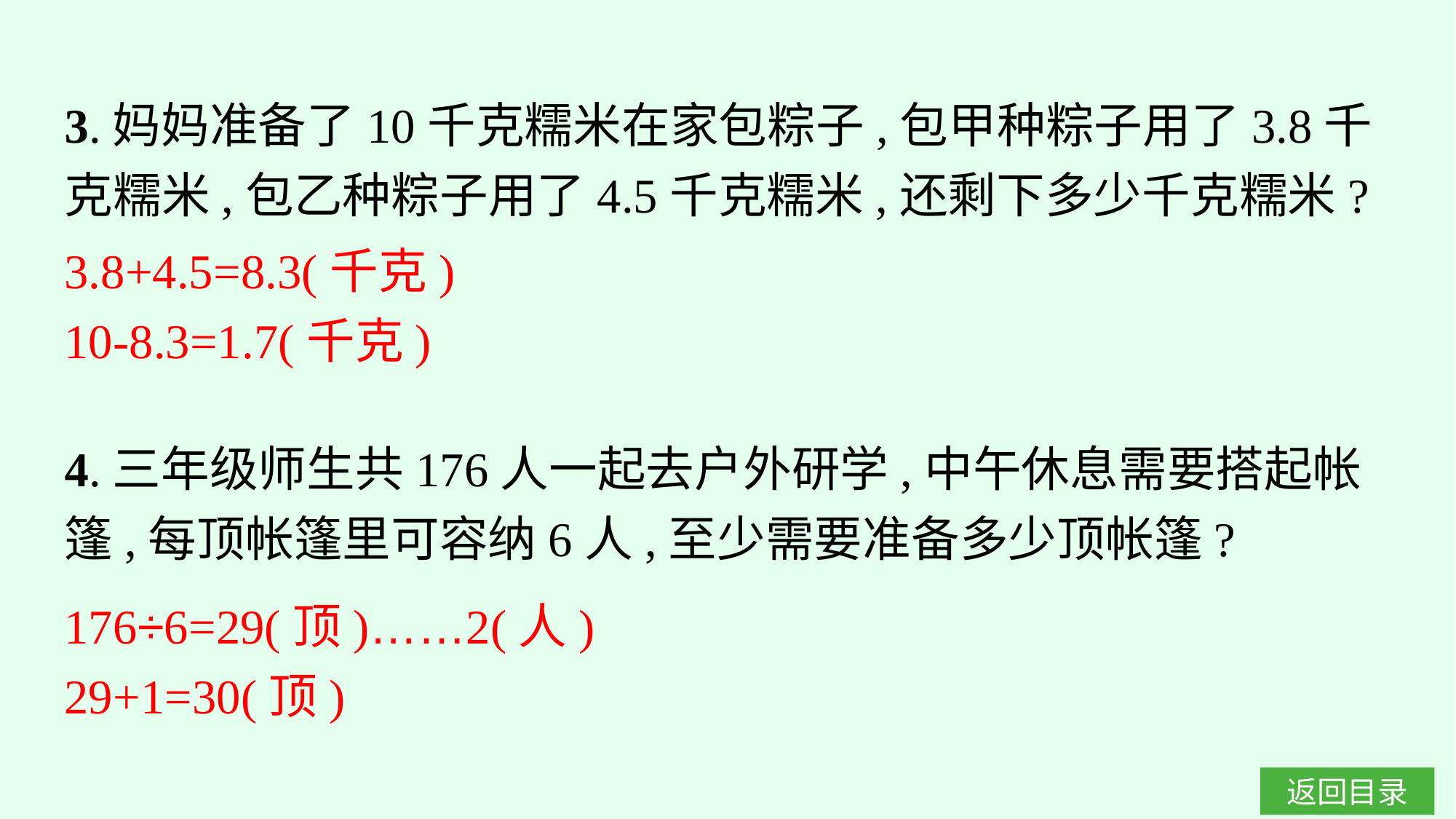

3.妈妈准备了10千克糯米在家包粽子,包甲种粽子用了3.8千克糯米,包乙种粽子用了4.5千克糯米,还剩下多少千克糯米?
3.8+4.5=8.3(千克)
10-8.3=1.7(千克)
4.三年级师生共176人一起去户外研学,中午休息需要搭起帐篷,每顶帐篷里可容纳6人,至少需要准备多少顶帐篷?
176÷6=29(顶)……2(人)
29+1=30(顶)